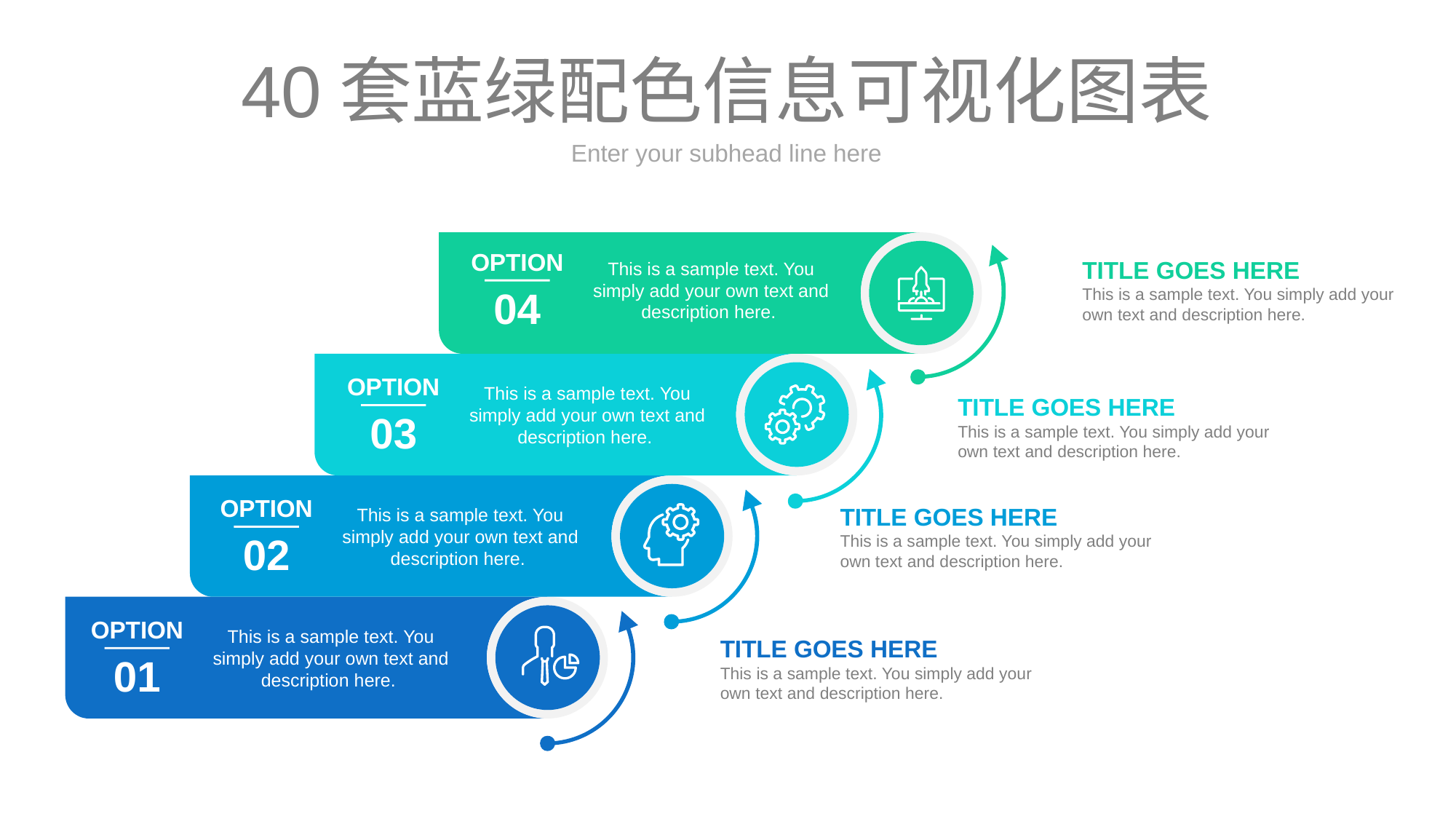

# 40套蓝绿配色信息可视化图表
Enter your subhead line here

OPTION

04
TITLE GOES HERE
This is a sample text. You simply add your own text and description here.
This is a sample text. You simply add your own text and description here.

OPTION

03
This is a sample text. You simply add your own text and description here.

TITLE GOES HERE
This is a sample text. You simply add your own text and description here.

OPTION

02
TITLE GOES HERE
This is a sample text. You simply add your own text and description here.
This is a sample text. You simply add your own text and description here.

OPTION

01
This is a sample text. You simply add your own text and description here.

TITLE GOES HERE
This is a sample text. You simply add your own text and description here.